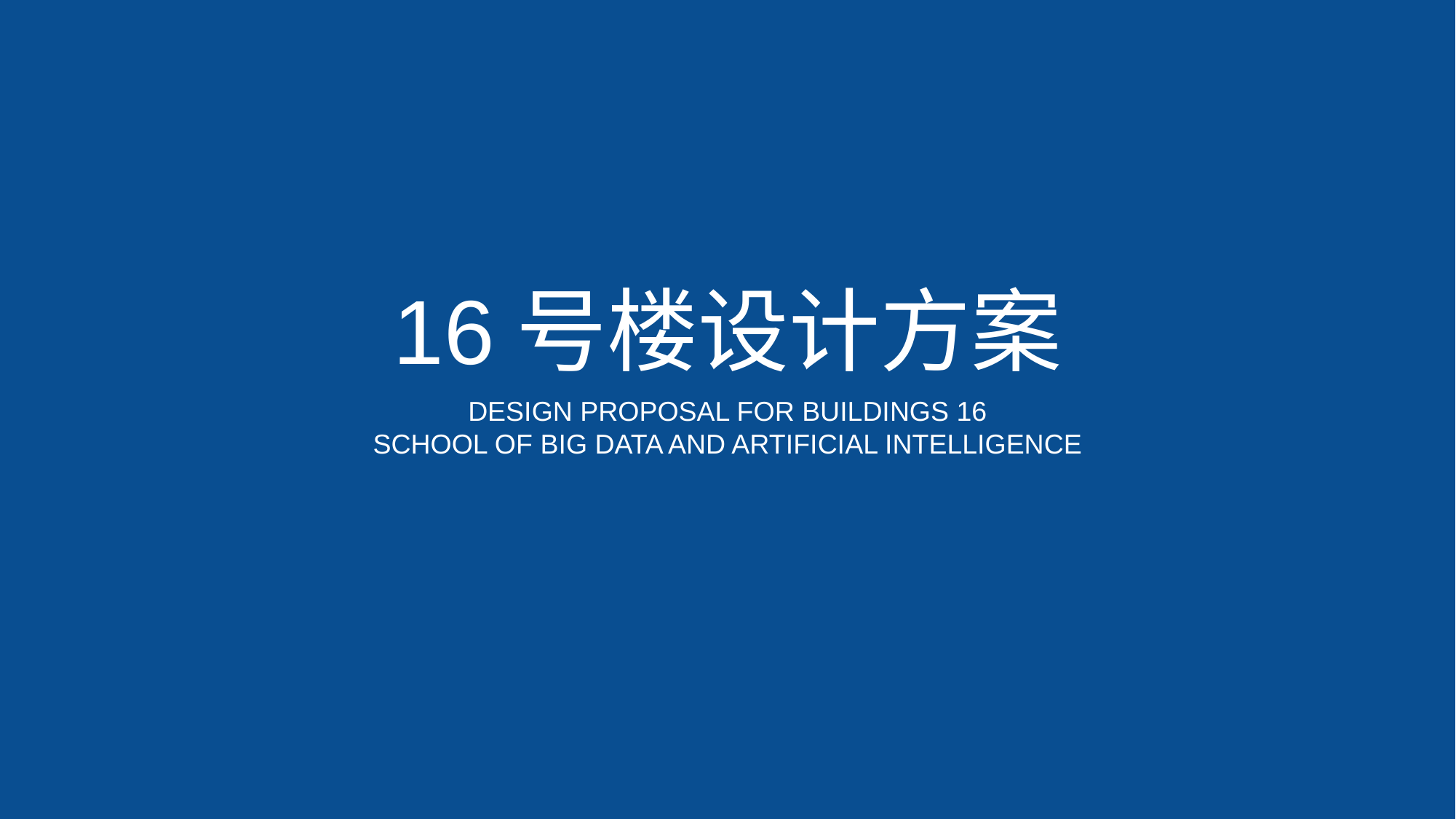

16号楼设计方案
Design Proposal for Buildings 16
School of Big Data and Artificial Intelligence